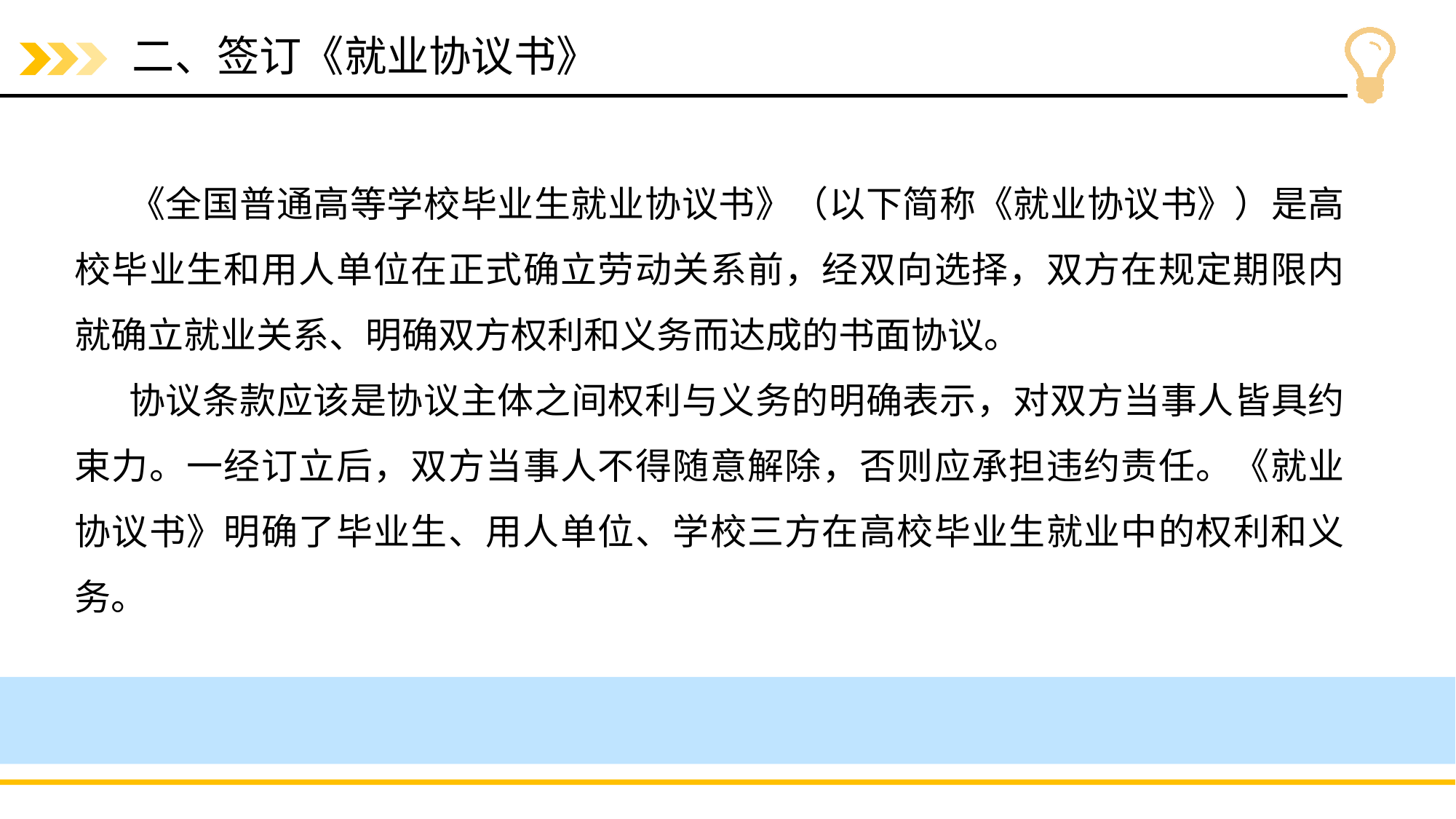

37
# 二、签订《就业协议书》
《全国普通高等学校毕业生就业协议书》（以下简称《就业协议书》）是高校毕业生和用人单位在正式确立劳动关系前，经双向选择，双方在规定期限内就确立就业关系、明确双方权利和义务而达成的书面协议。
协议条款应该是协议主体之间权利与义务的明确表示，对双方当事人皆具约束力。一经订立后，双方当事人不得随意解除，否则应承担违约责任。《就业协议书》明确了毕业生、用人单位、学校三方在高校毕业生就业中的权利和义务。